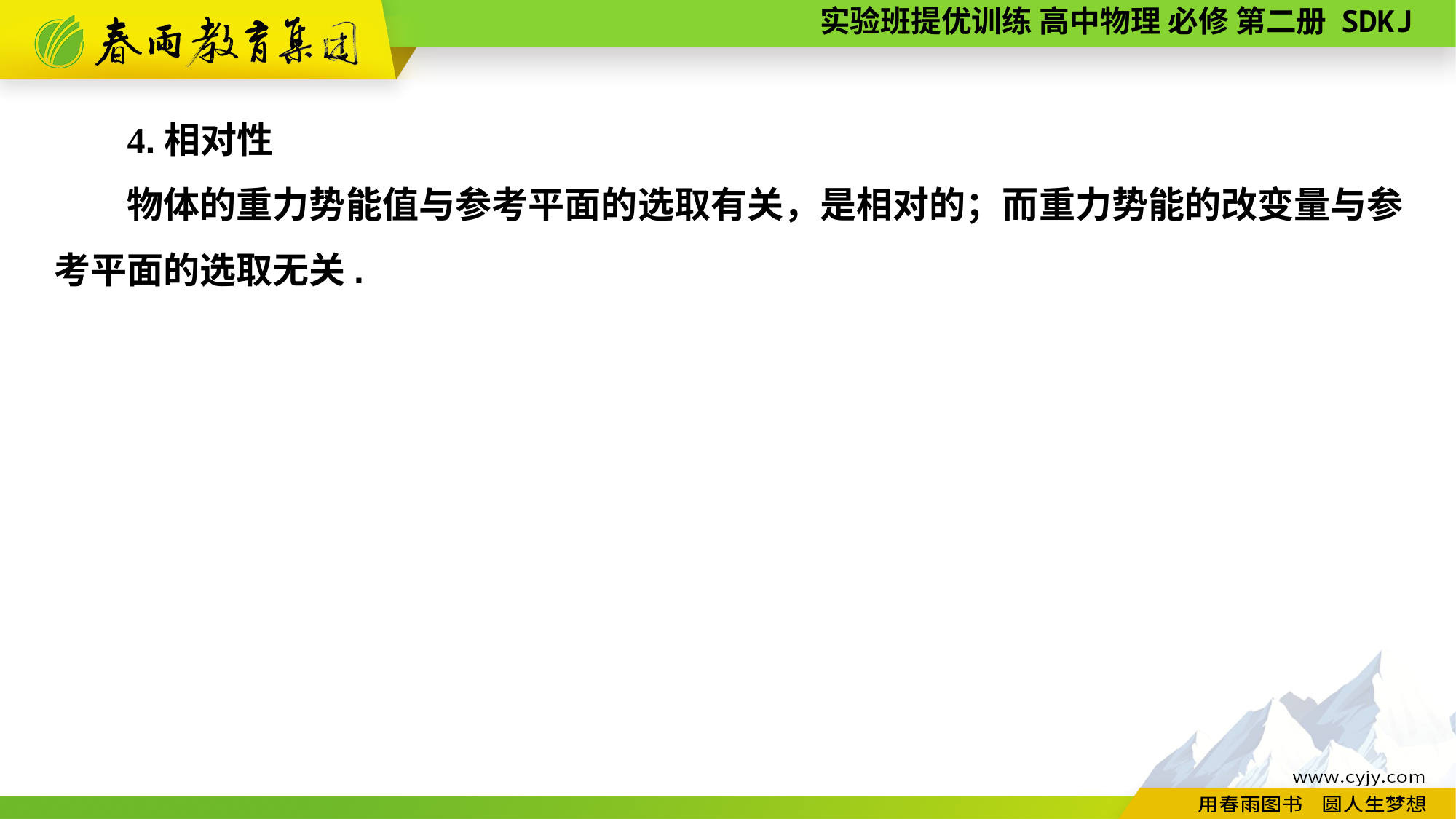

4.相对性
物体的重力势能值与参考平面的选取有关，是相对的；而重力势能的改变量与参考平面的选取无关.